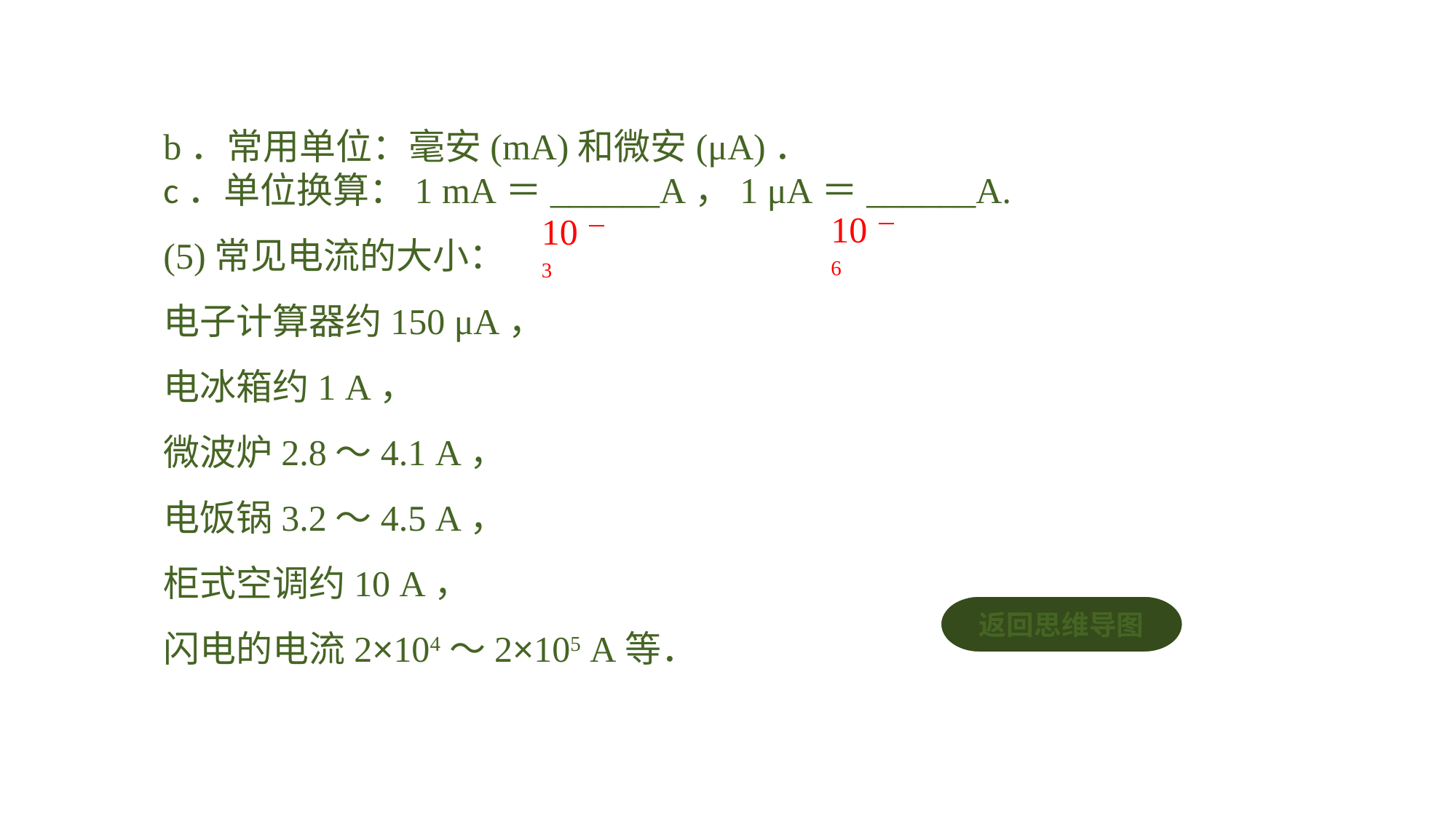

b．常用单位：毫安(mA)和微安(μA)．c．单位换算：1 mA＝______A，1 μA＝______A.(5)常见电流的大小：
电子计算器约150 μA，
电冰箱约1 A，
微波炉2.8～4.1 A，
电饭锅3.2～4.5 A，
柜式空调约10 A，
闪电的电流2×104～2×105 A等．
10－6
10－3
返回思维导图